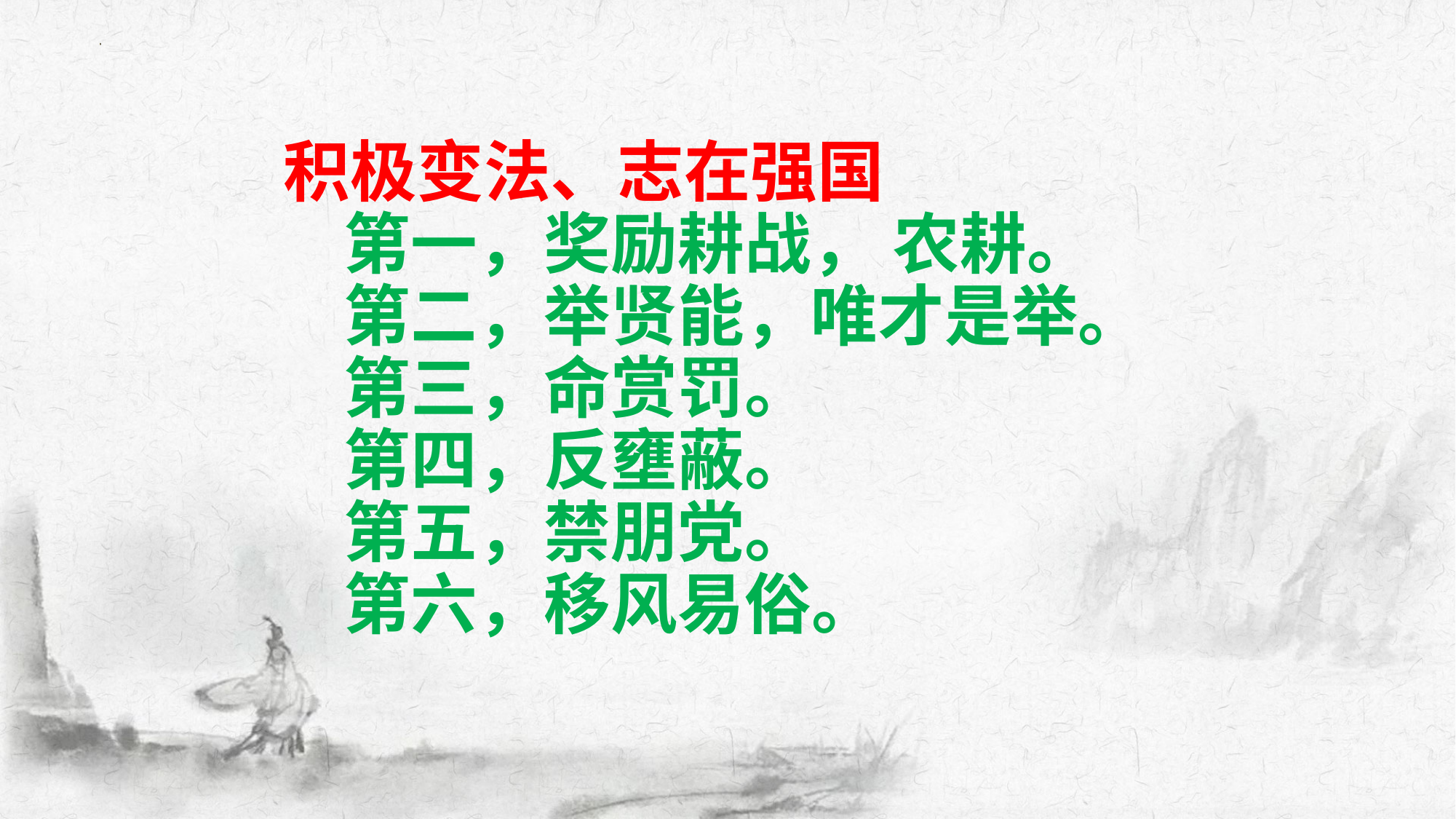

# 积极变法、志在强国 第一，奖励耕战， 农耕。 第二，举贤能，唯才是举。 第三，命赏罚。 第四，反壅蔽。 第五，禁朋党。 第六，移风易俗。